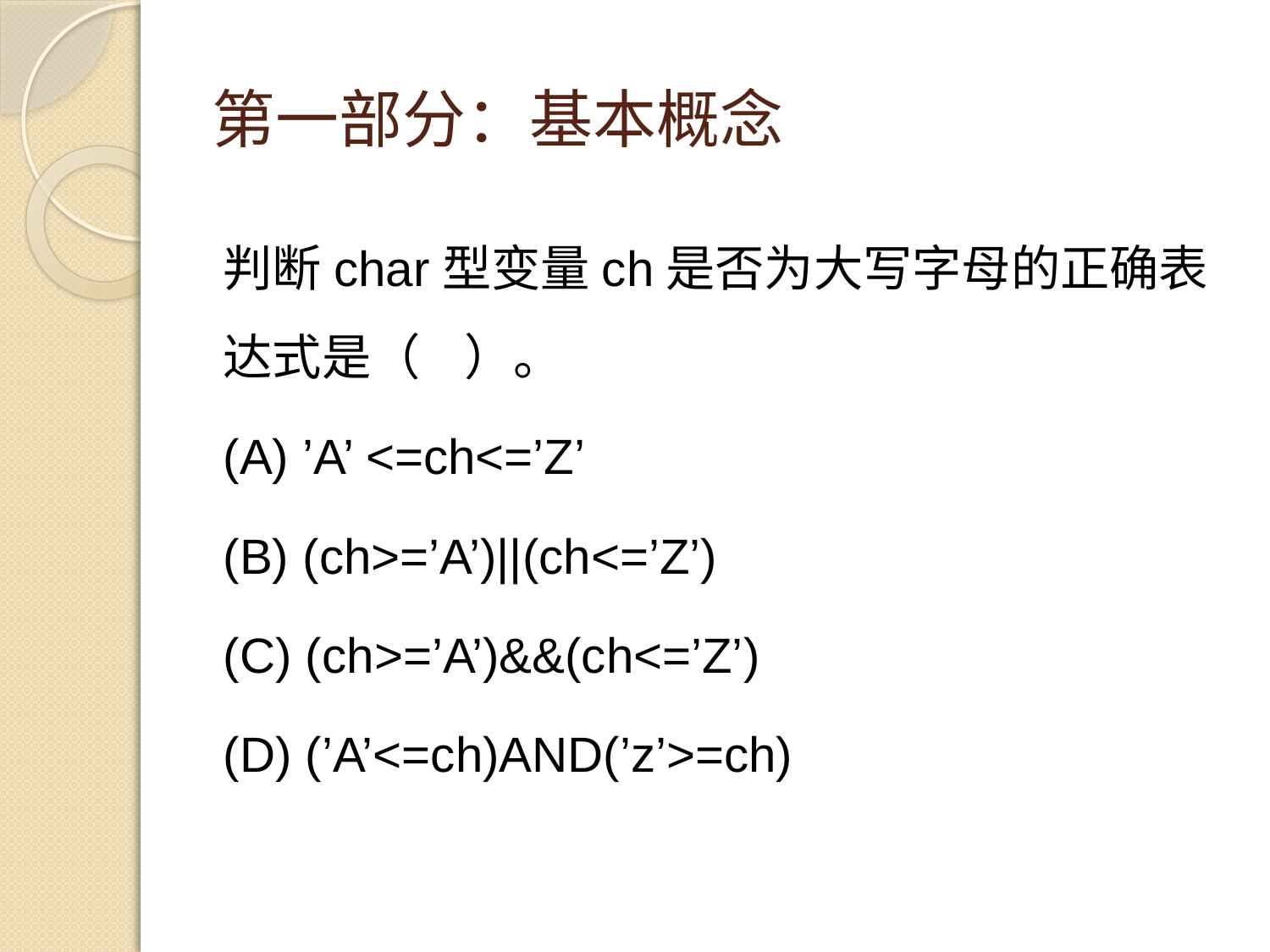

# 第一部分：基本概念
判断char型变量ch是否为大写字母的正确表达式是（    ）。
(A) ’A’ <=ch<=’Z’
(B) (ch>=’A’)||(ch<=’Z’)
(C) (ch>=’A’)&&(ch<=’Z’)
(D) (’A’<=ch)AND(’z’>=ch)